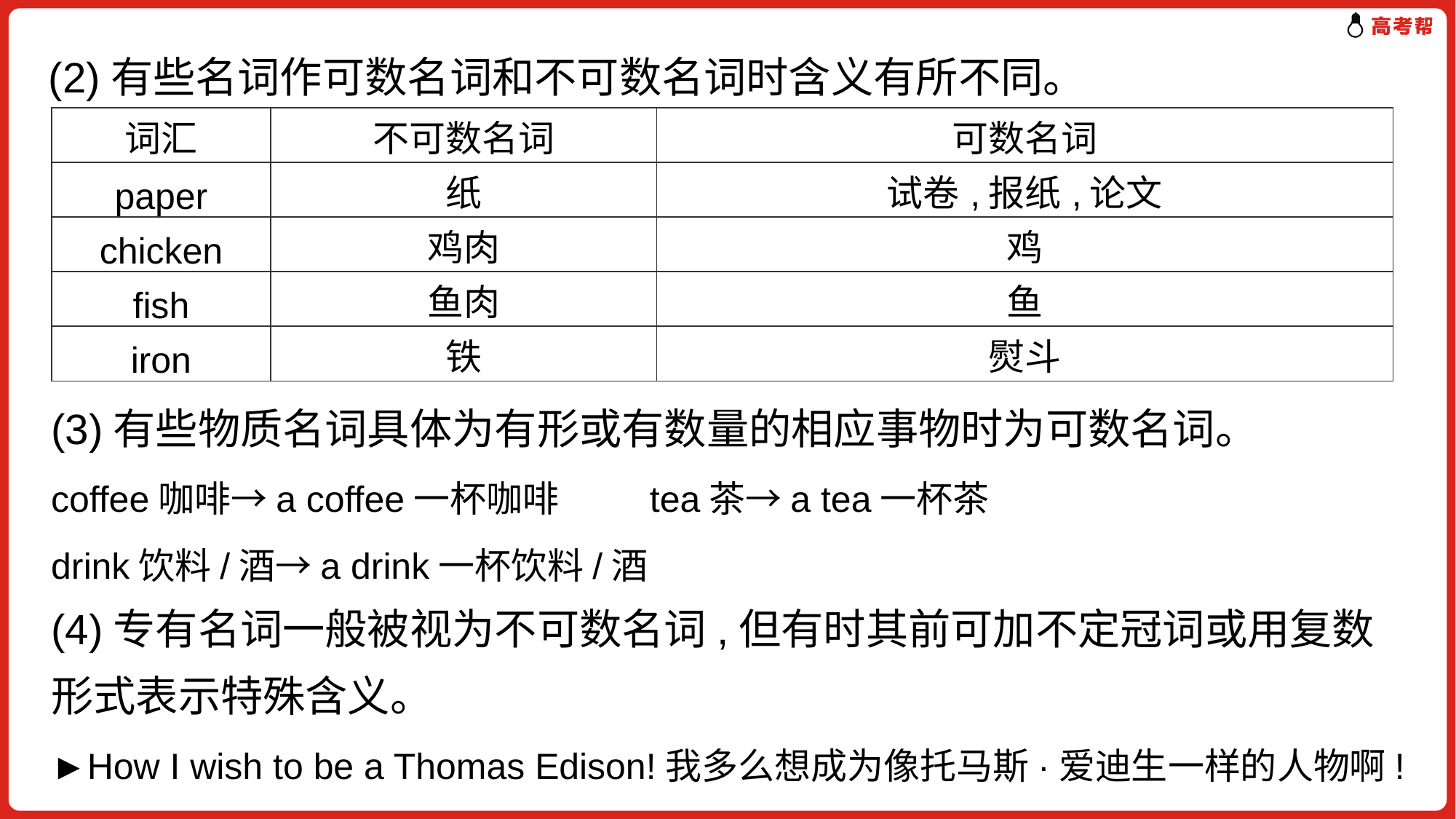

(2)有些名词作可数名词和不可数名词时含义有所不同。
| 词汇 | 不可数名词 | 可数名词 |
| --- | --- | --- |
| paper | 纸 | 试卷,报纸,论文 |
| chicken | 鸡肉 | 鸡 |
| fish | 鱼肉 | 鱼 |
| iron | 铁 | 熨斗 |
(3)有些物质名词具体为有形或有数量的相应事物时为可数名词。
coffee咖啡→a coffee一杯咖啡          tea茶→a tea一杯茶
drink饮料/酒→a drink一杯饮料/酒
(4)专有名词一般被视为不可数名词,但有时其前可加不定冠词或用复数形式表示特殊含义。
►How I wish to be a Thomas Edison!我多么想成为像托马斯·爱迪生一样的人物啊!